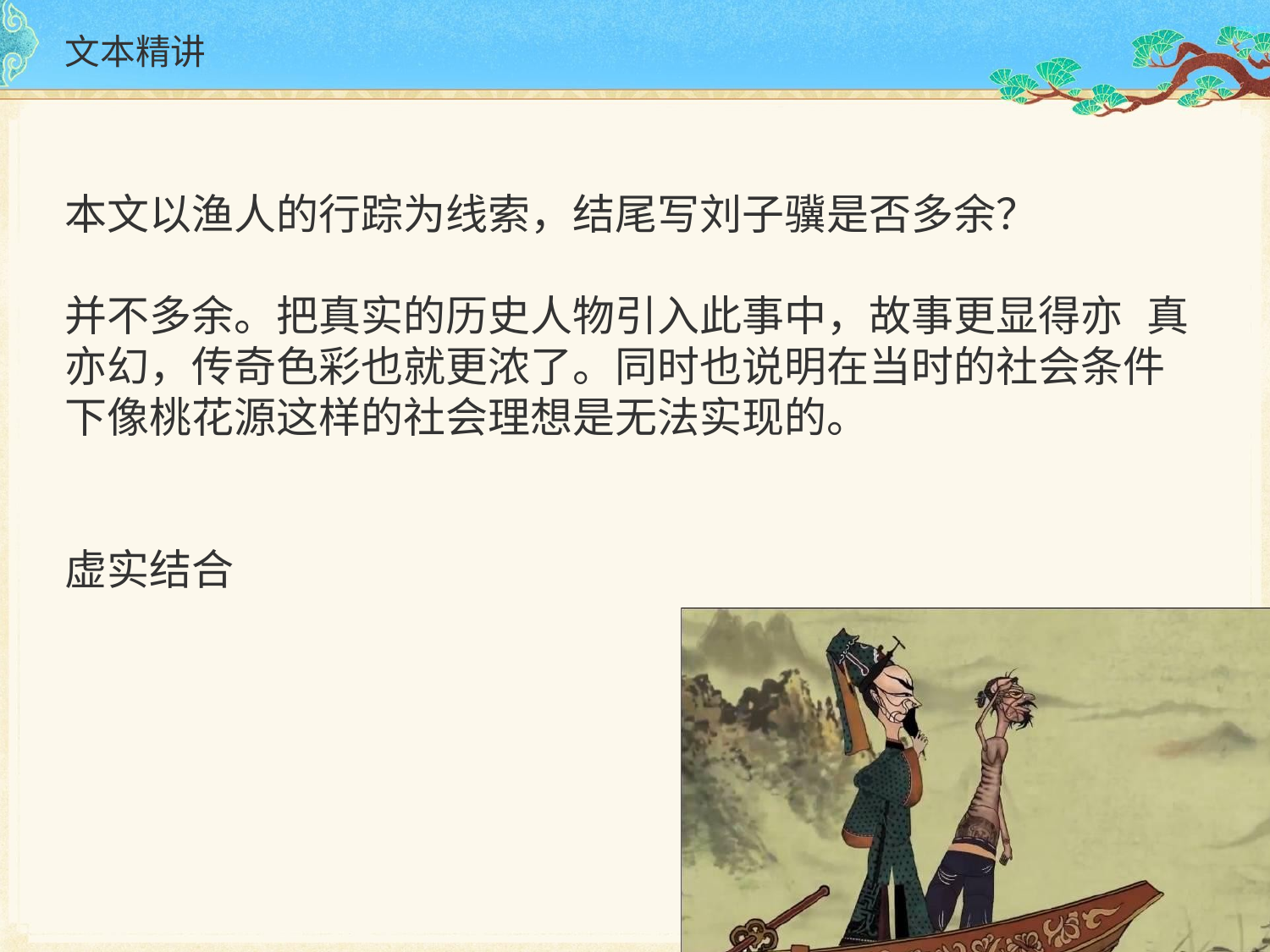

# 文本精讲
本文以渔人的行踪为线索，结尾写刘子骥是否多余？

并不多余。把真实的历史人物引入此事中，故事更显得亦  真亦幻，传奇色彩也就更浓了。同时也说明在当时的社会条件  下像桃花源这样的社会理想是无法实现的。

虚实结合